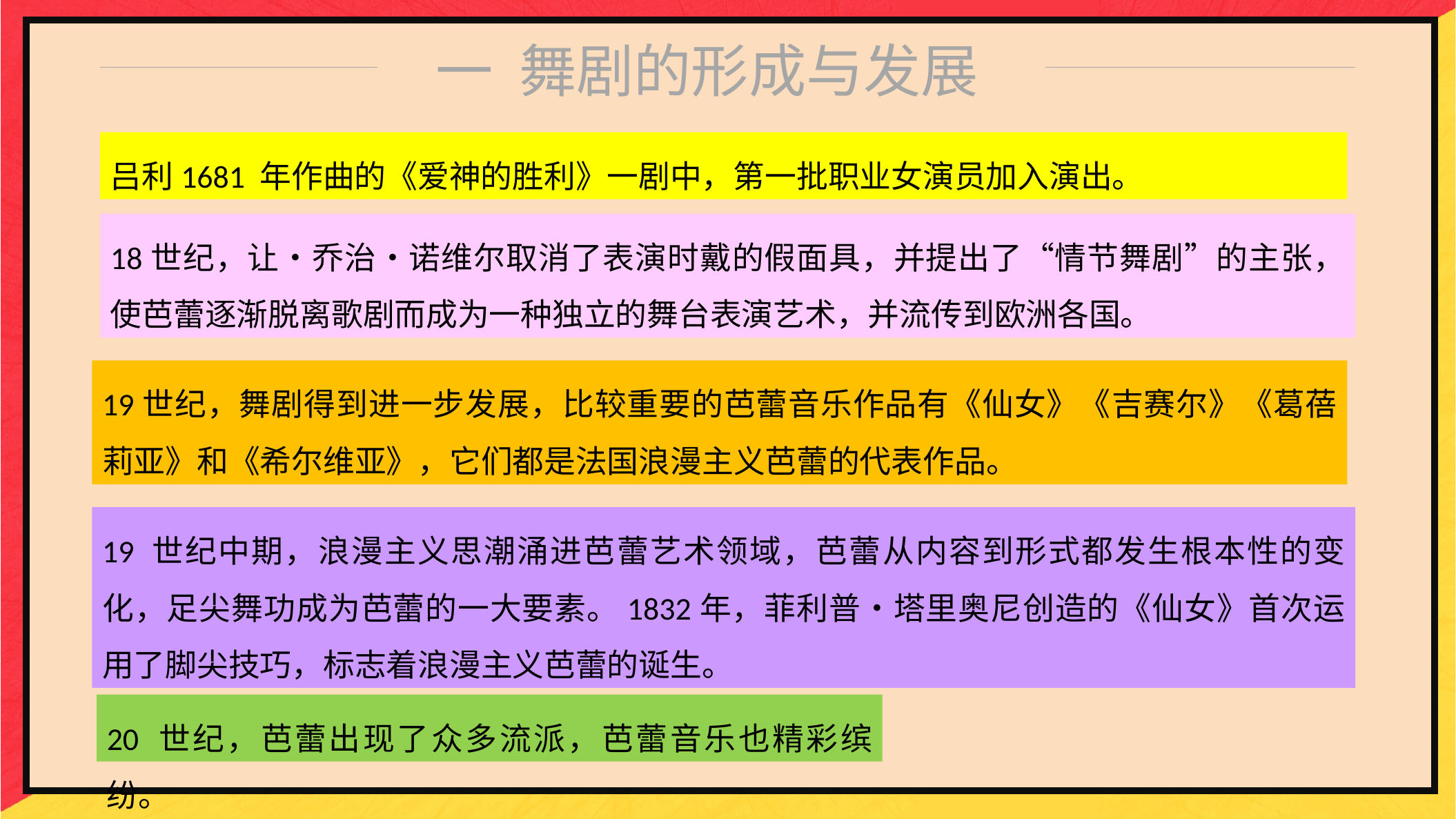

一  舞剧的形成与发展
吕利1681 年作曲的《爱神的胜利》一剧中，第一批职业女演员加入演出。
18世纪，让•乔治•诺维尔取消了表演时戴的假面具，并提出了“情节舞剧”的主张，使芭蕾逐渐脱离歌剧而成为一种独立的舞台表演艺术，并流传到欧洲各国。
19世纪，舞剧得到进一步发展，比较重要的芭蕾音乐作品有《仙女》《吉赛尔》《葛蓓莉亚》和《希尔维亚》，它们都是法国浪漫主义芭蕾的代表作品。
19 世纪中期，浪漫主义思潮涌进芭蕾艺术领域，芭蕾从内容到形式都发生根本性的变化，足尖舞功成为芭蕾的一大要素。1832年，菲利普•塔里奥尼创造的《仙女》首次运用了脚尖技巧，标志着浪漫主义芭蕾的诞生。
20 世纪，芭蕾出现了众多流派，芭蕾音乐也精彩缤纷。